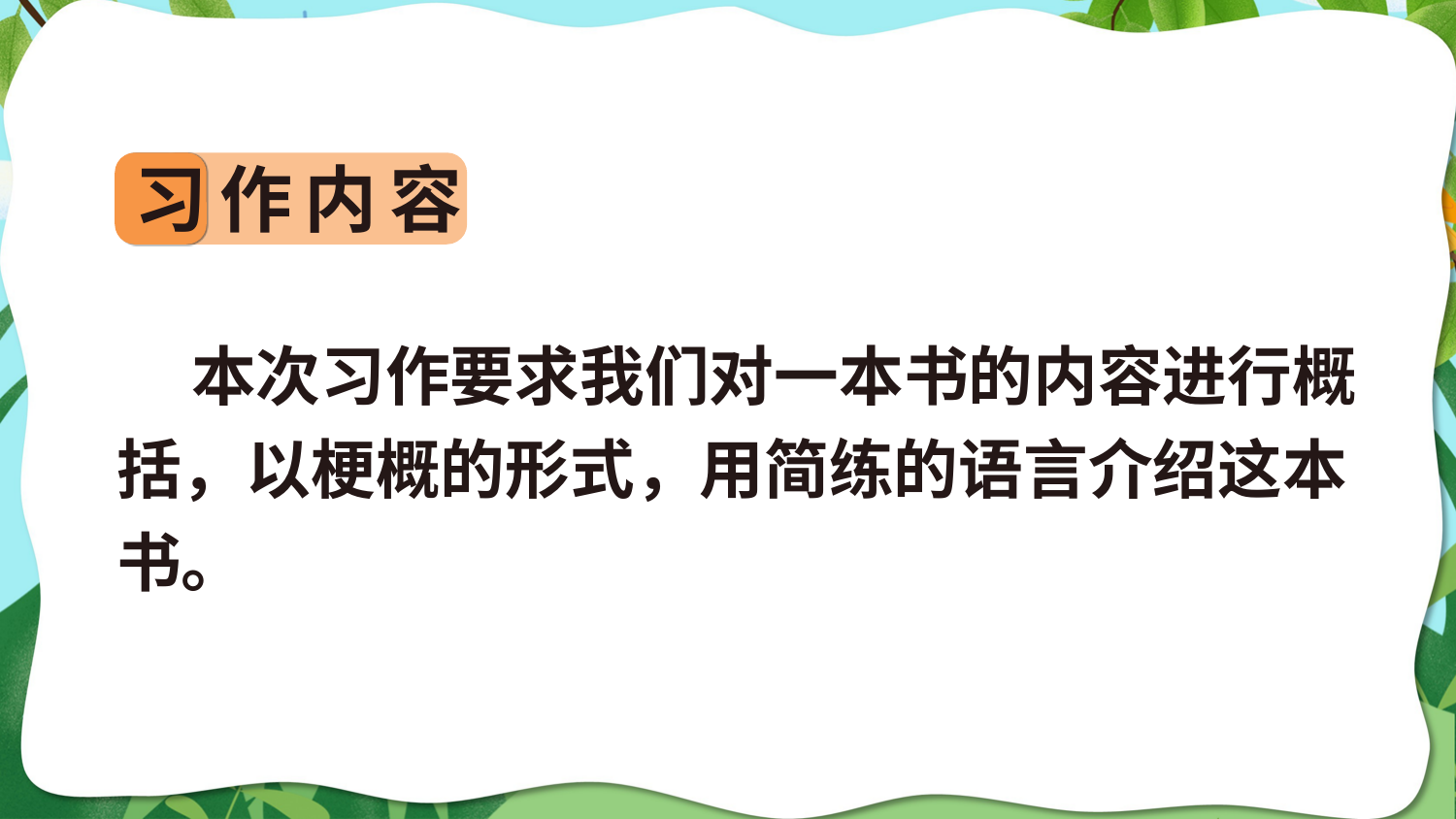

习作内容
    本次习作要求我们对一本书的内容进行概括，以梗概的形式，用简练的语言介绍这本书。